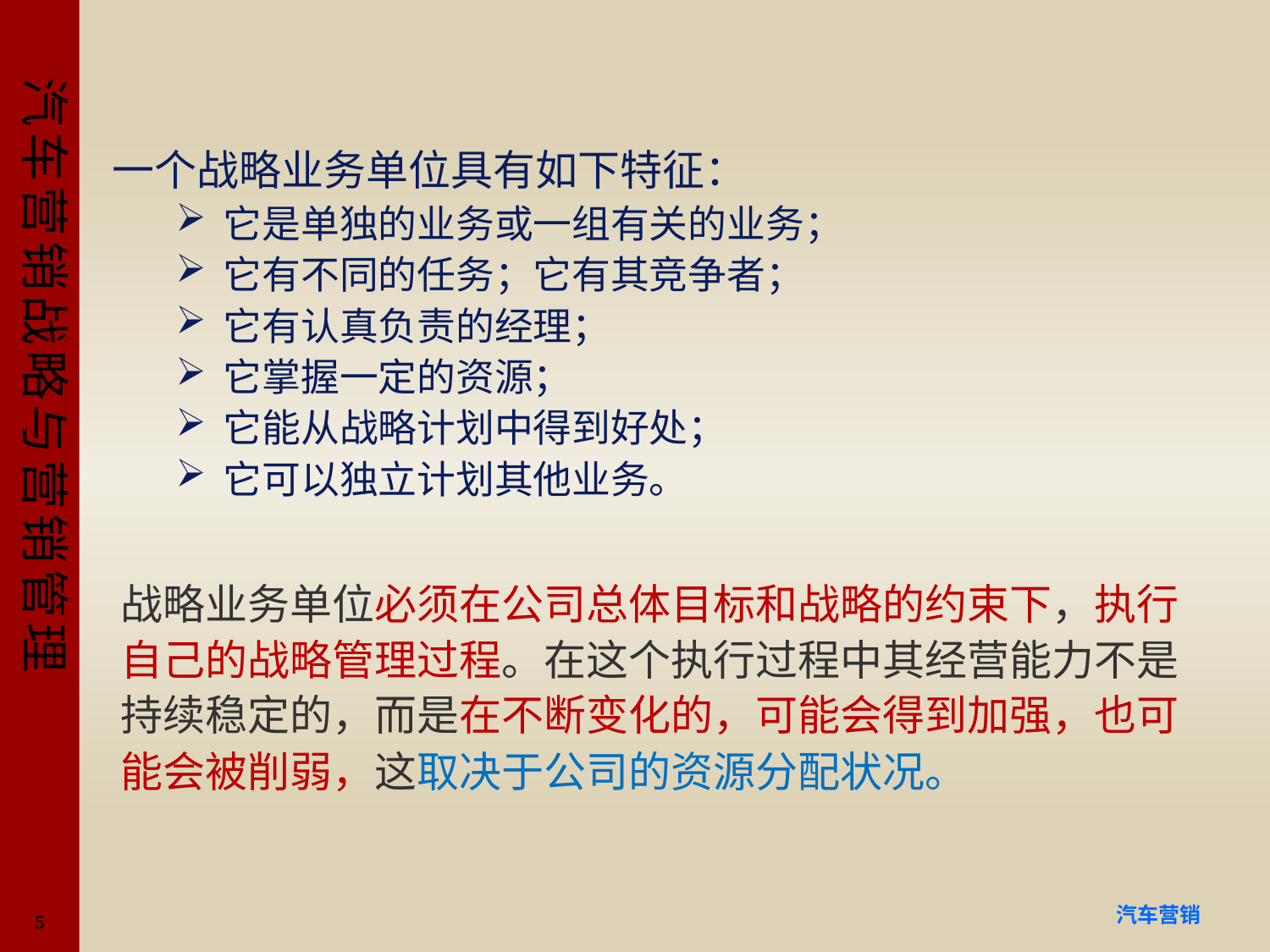

#
一个战略业务单位具有如下特征：
它是单独的业务或一组有关的业务；
它有不同的任务；它有其竞争者；
它有认真负责的经理；
它掌握一定的资源；
它能从战略计划中得到好处；
它可以独立计划其他业务。
战略业务单位必须在公司总体目标和战略的约束下，执行自己的战略管理过程。在这个执行过程中其经营能力不是持续稳定的，而是在不断变化的，可能会得到加强，也可能会被削弱，这取决于公司的资源分配状况。
5